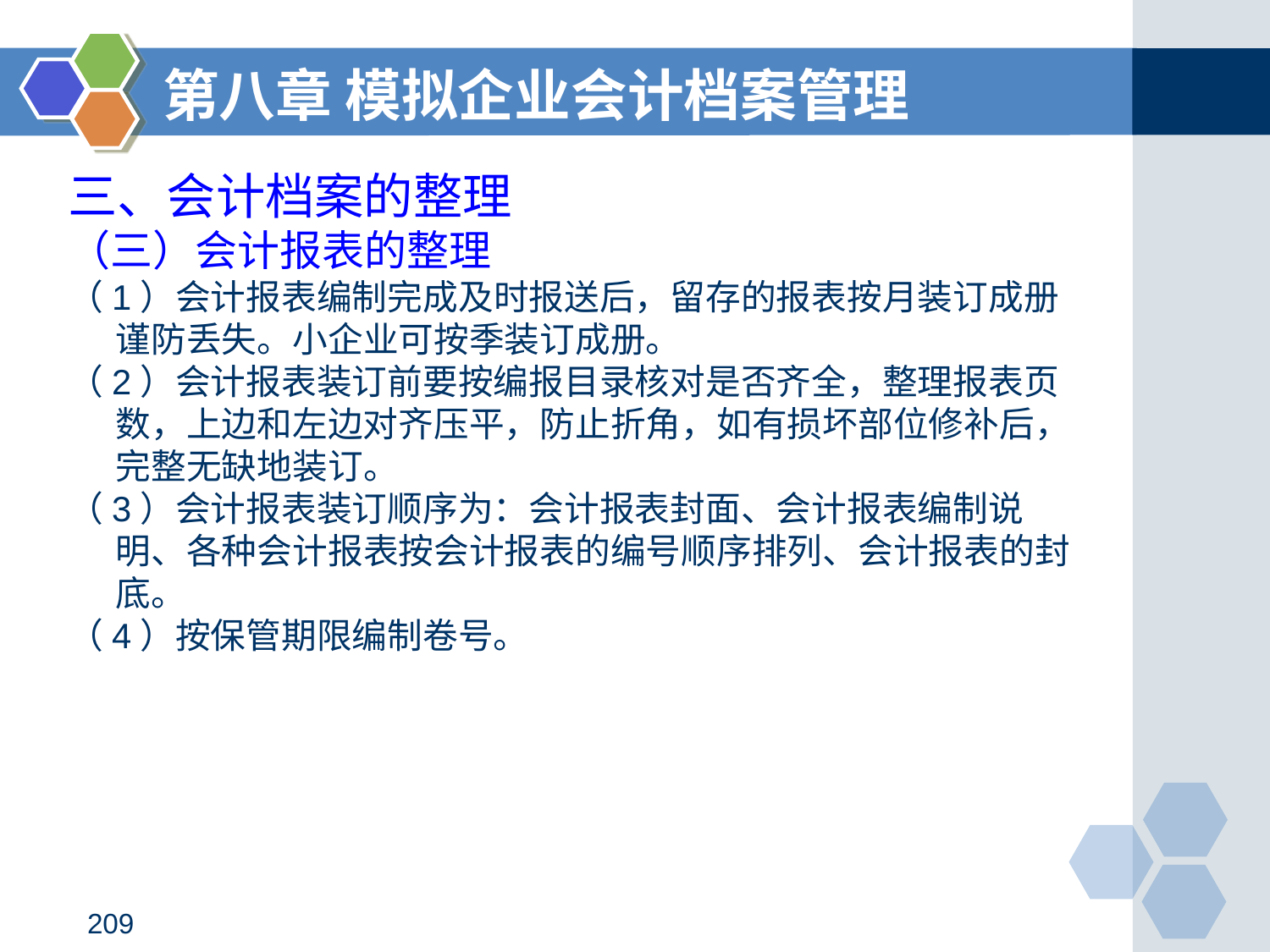

第八章 模拟企业会计档案管理
# 三、会计档案的整理
（三）会计报表的整理
（1）会计报表编制完成及时报送后，留存的报表按月装订成册谨防丢失。小企业可按季装订成册。
（2）会计报表装订前要按编报目录核对是否齐全，整理报表页数，上边和左边对齐压平，防止折角，如有损坏部位修补后，完整无缺地装订。
（3）会计报表装订顺序为：会计报表封面、会计报表编制说明、各种会计报表按会计报表的编号顺序排列、会计报表的封底。
（4）按保管期限编制卷号。